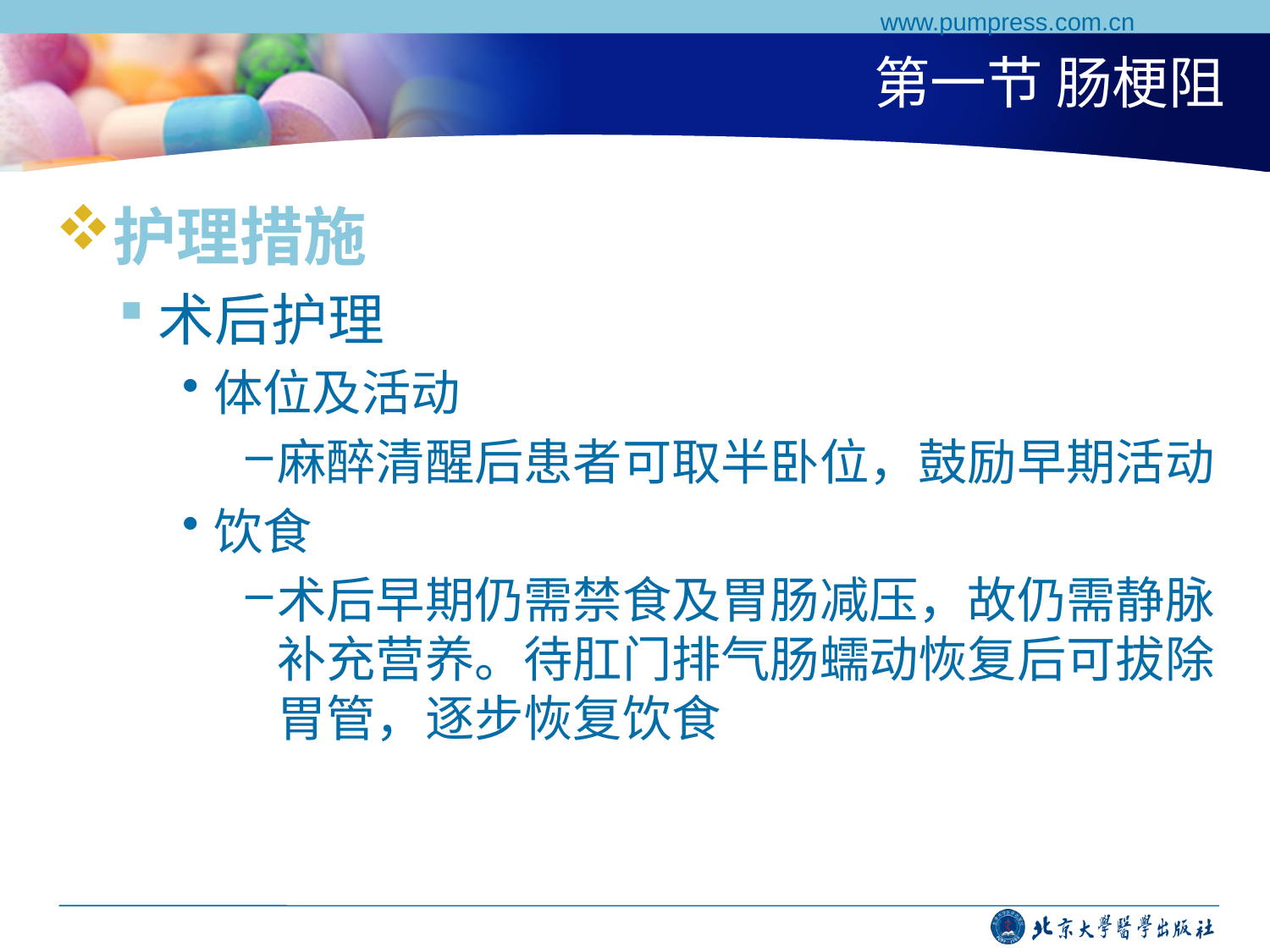

www.pumpress.com.cn
# 第一节 肠梗阻
护理措施
术后护理
体位及活动
麻醉清醒后患者可取半卧位，鼓励早期活动
饮食
术后早期仍需禁食及胃肠减压，故仍需静脉补充营养。待肛门排气肠蠕动恢复后可拔除胃管，逐步恢复饮食